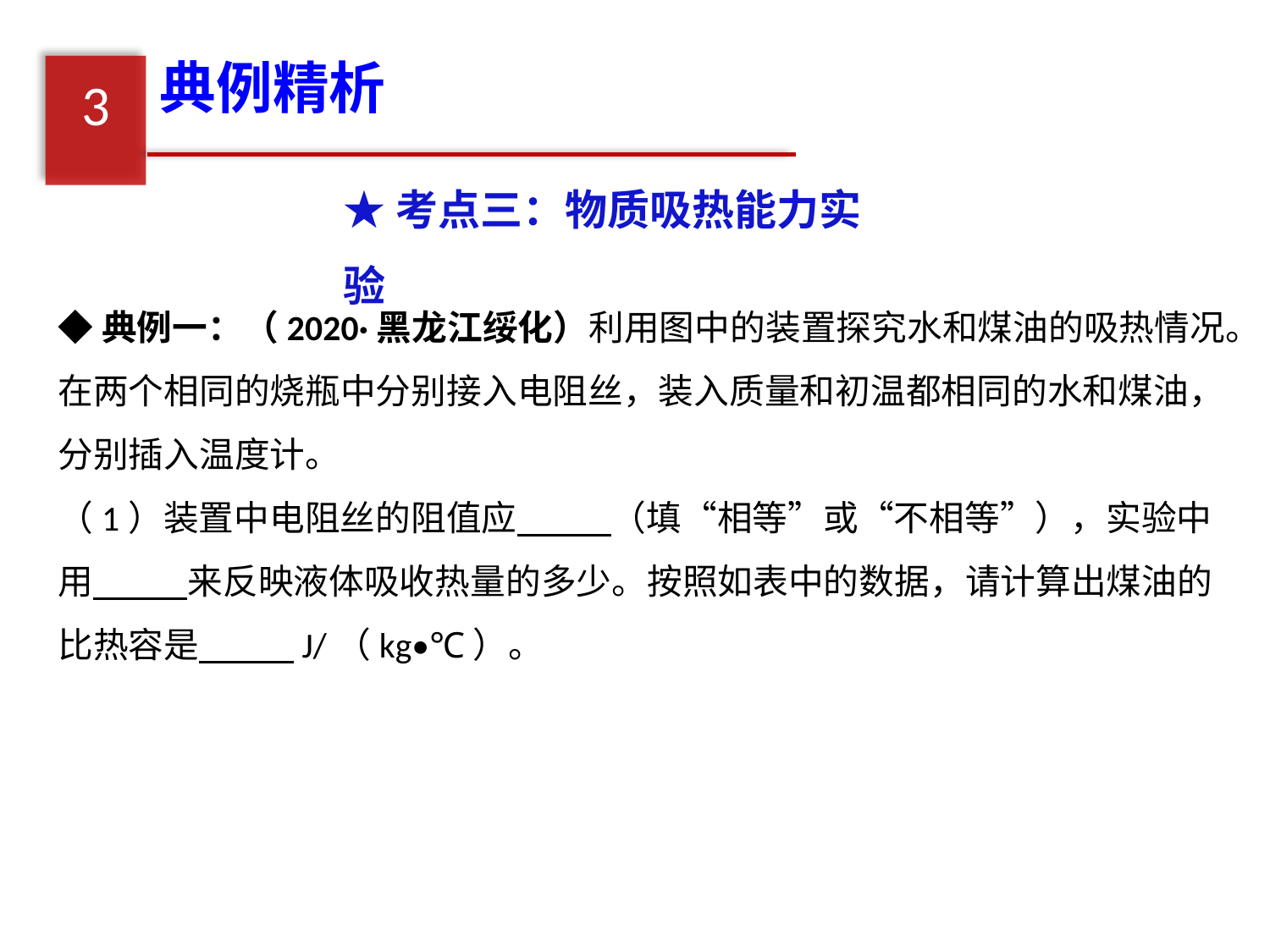

典例精析

3
★考点三：物质吸热能力实验
◆典例一：（2020·黑龙江绥化）利用图中的装置探究水和煤油的吸热情况。在两个相同的烧瓶中分别接入电阻丝，装入质量和初温都相同的水和煤油，分别插入温度计。
（1）装置中电阻丝的阻值应　   　（填“相等”或“不相等”），实验中用　   　来反映液体吸收热量的多少。按照如表中的数据，请计算出煤油的比热容是　   　J/（kg•℃）。